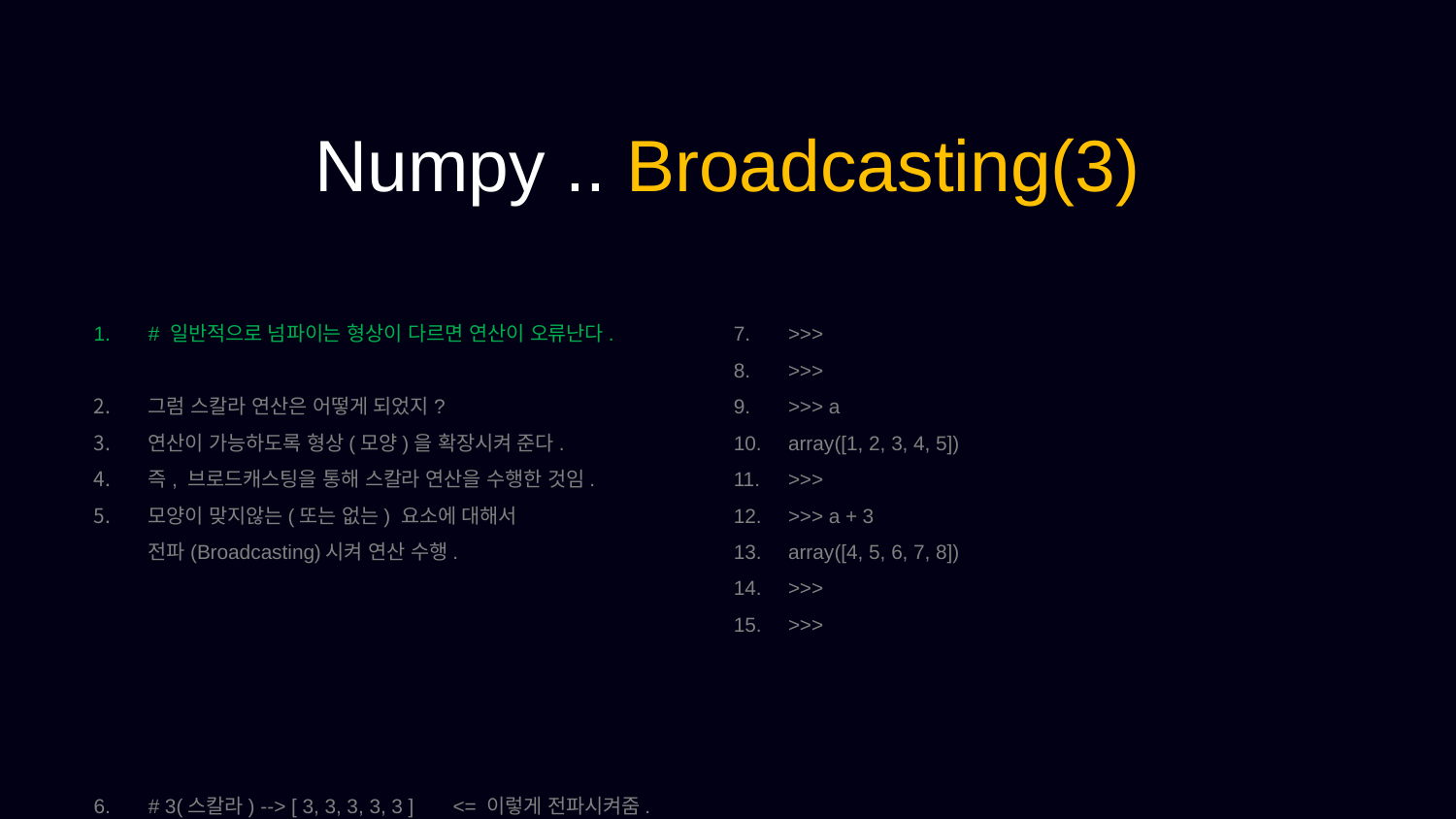

Numpy .. Broadcasting(3)
# 일반적으로 넘파이는 형상이 다르면 연산이 오류난다.

그럼 스칼라 연산은 어떻게 되었지?
연산이 가능하도록 형상(모양)을 확장시켜 준다.
즉, 브로드캐스팅을 통해 스칼라 연산을 수행한 것임.
모양이 맞지않는(또는 없는) 요소에 대해서
전파(Broadcasting)시켜 연산 수행.

# 3(스칼라) --> [ 3, 3, 3, 3, 3 ]       <= 이렇게 전파시켜줌.
>>>
>>>
>>> a
array([1, 2, 3, 4, 5])
>>>
>>> a + 3
array([4, 5, 6, 7, 8])
>>>
>>>